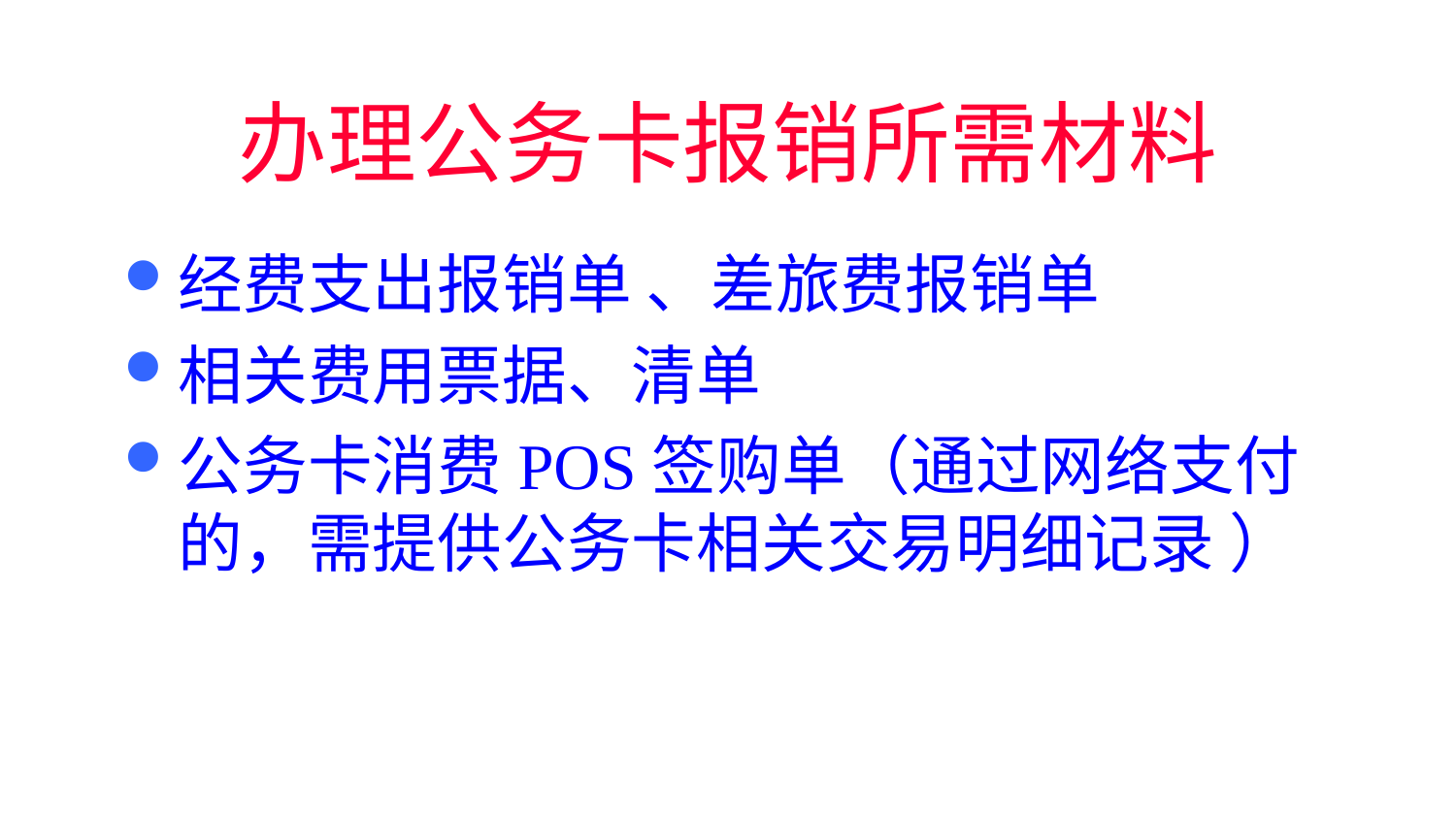

办理公务卡报销所需材料
经费支出报销单 、差旅费报销单
相关费用票据、清单
公务卡消费POS签购单（通过网络支付的，需提供公务卡相关交易明细记录 ）